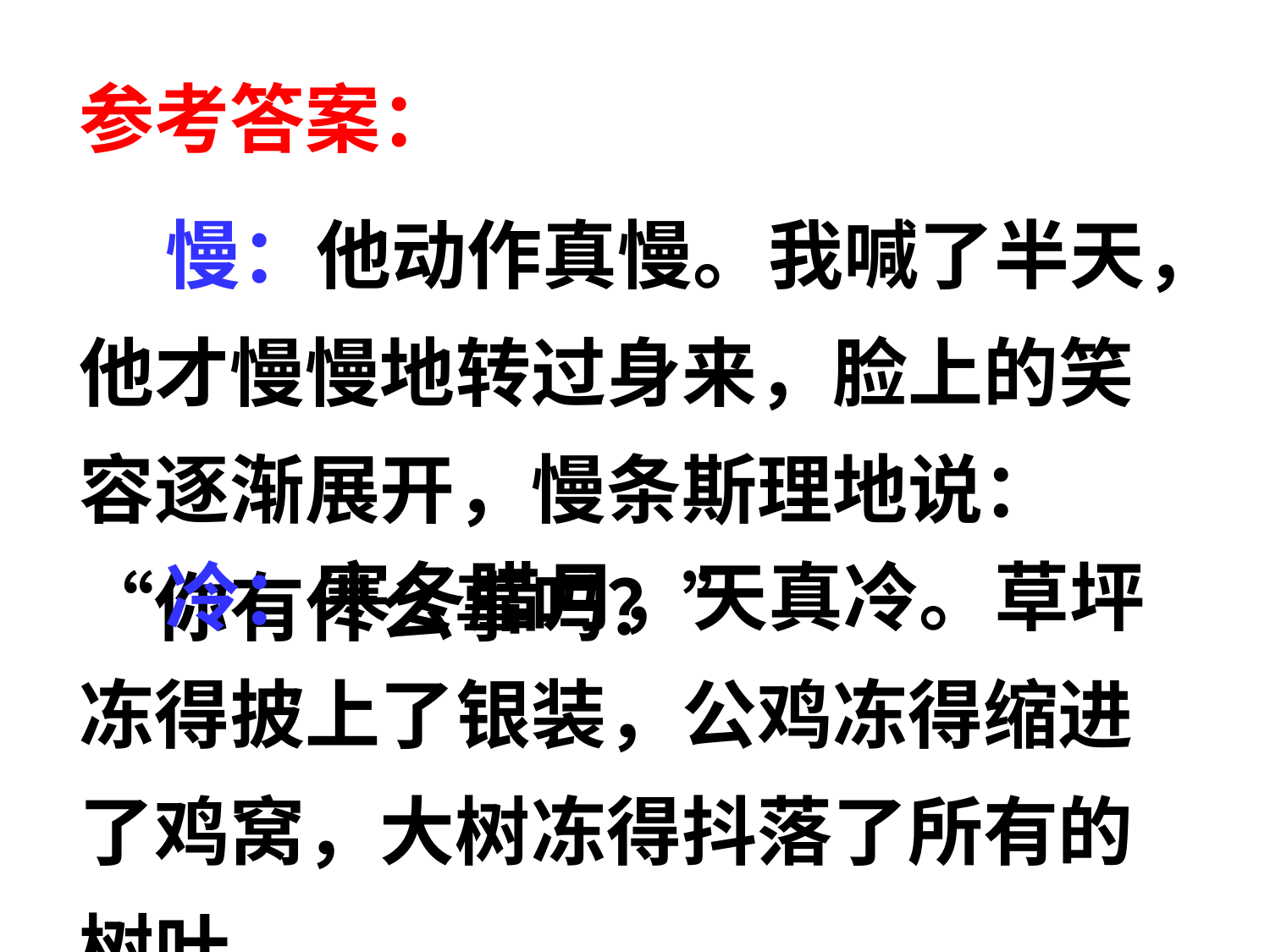

参考答案：
    慢：他动作真慢。我喊了半天，他才慢慢地转过身来，脸上的笑容逐渐展开，慢条斯理地说：“你有什么事吗？”
    冷：寒冬腊月，天真冷。草坪冻得披上了银装，公鸡冻得缩进了鸡窝，大树冻得抖落了所有的树叶。